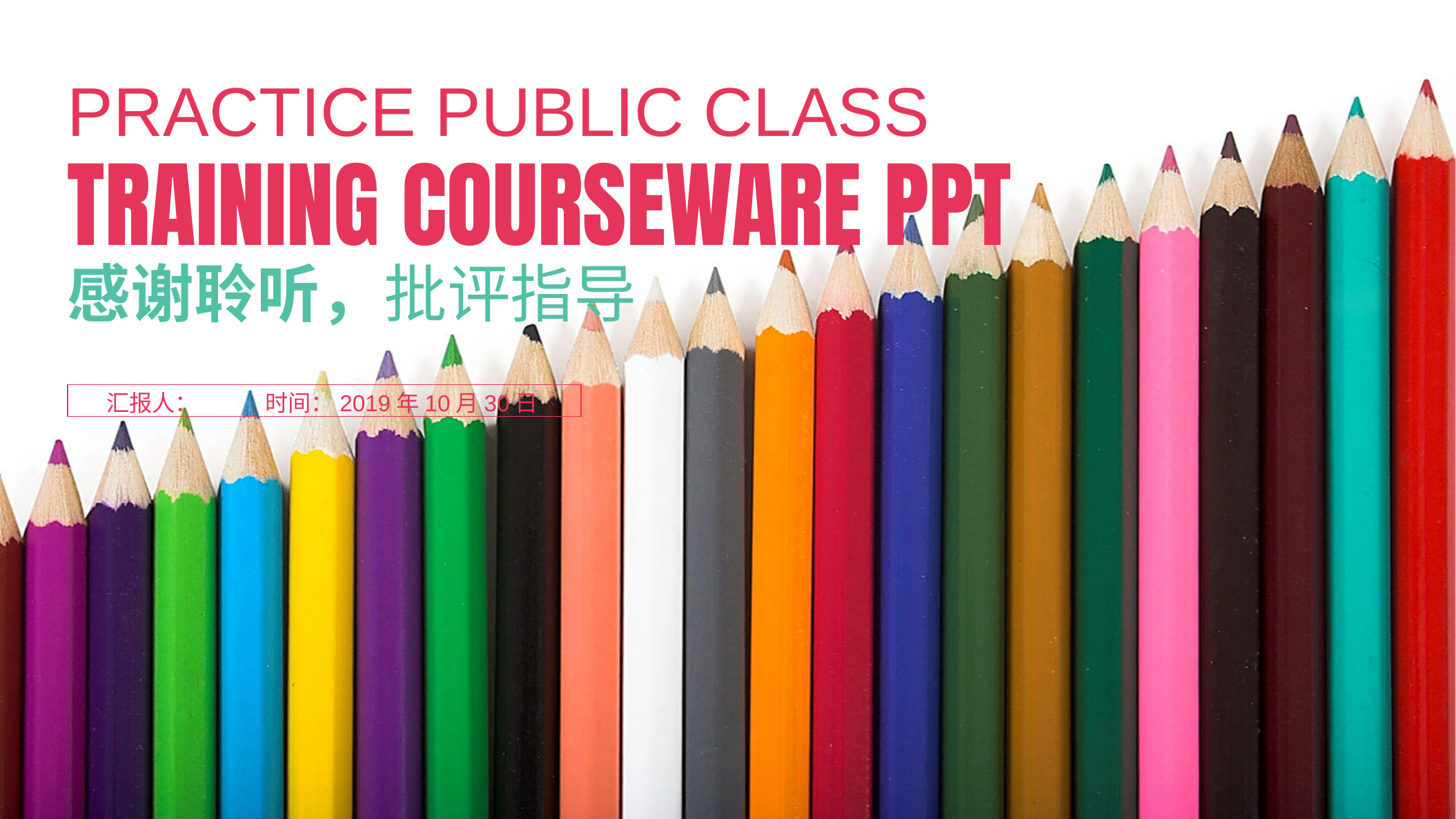

Practice public class training courseware PPT
感谢聆听，批评指导
汇报人：             时间：2019年10月30日